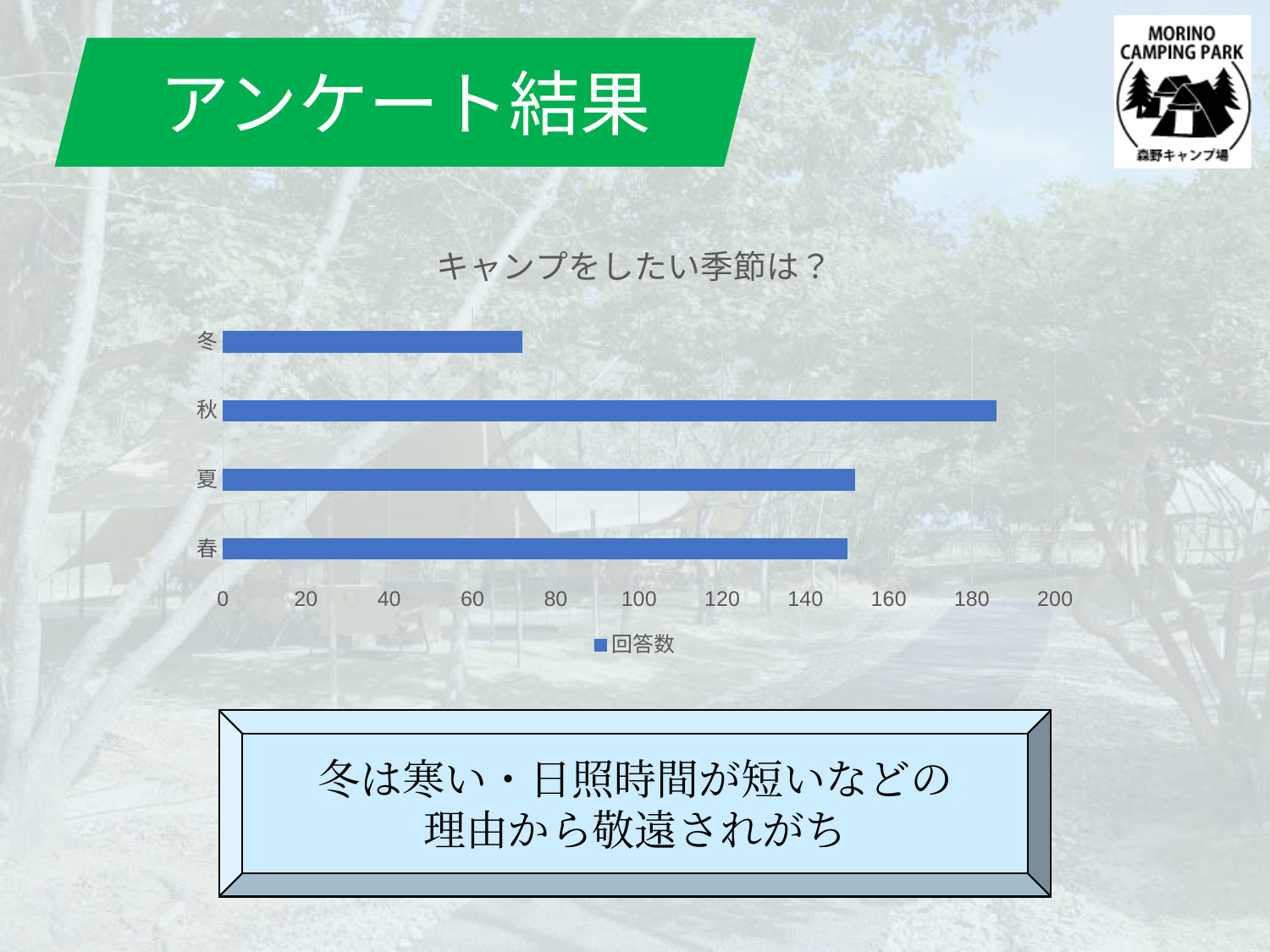

アンケート結果

### Chart: キャンプをしたい季節は？

| Category | 回答数 |
|---|---|
| 春 | 150.0 |
| 夏 | 152.0 |
| 秋 | 186.0 |
| 冬 | 72.0 |
冬は寒い・日照時間が短いなどの
理由から敬遠されがち